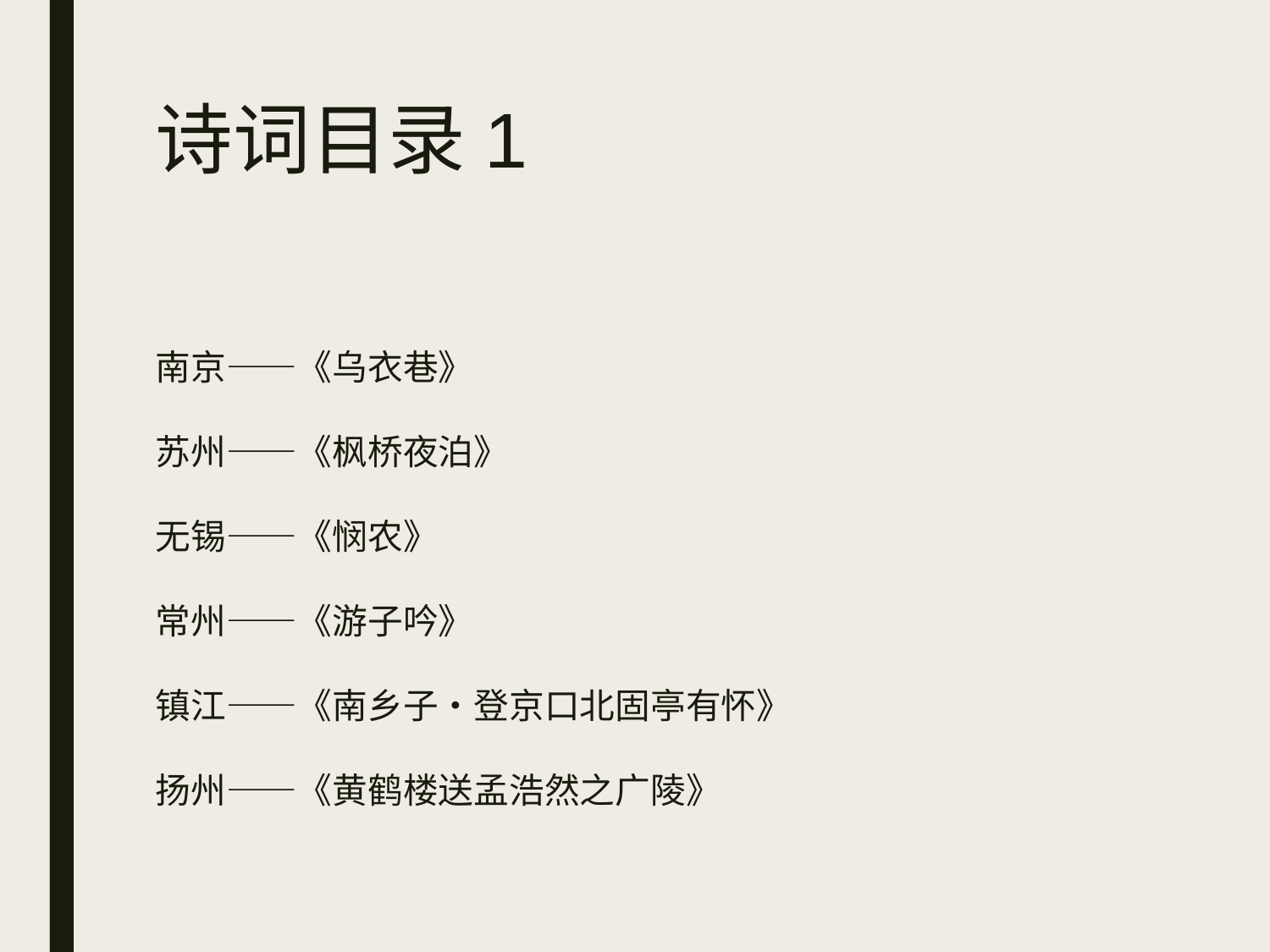

# 诗词目录1
南京——《乌衣巷》
苏州——《枫桥夜泊》
无锡——《悯农》
常州——《游子吟》
镇江——《南乡子•登京口北固亭有怀》
扬州——《黄鹤楼送孟浩然之广陵》